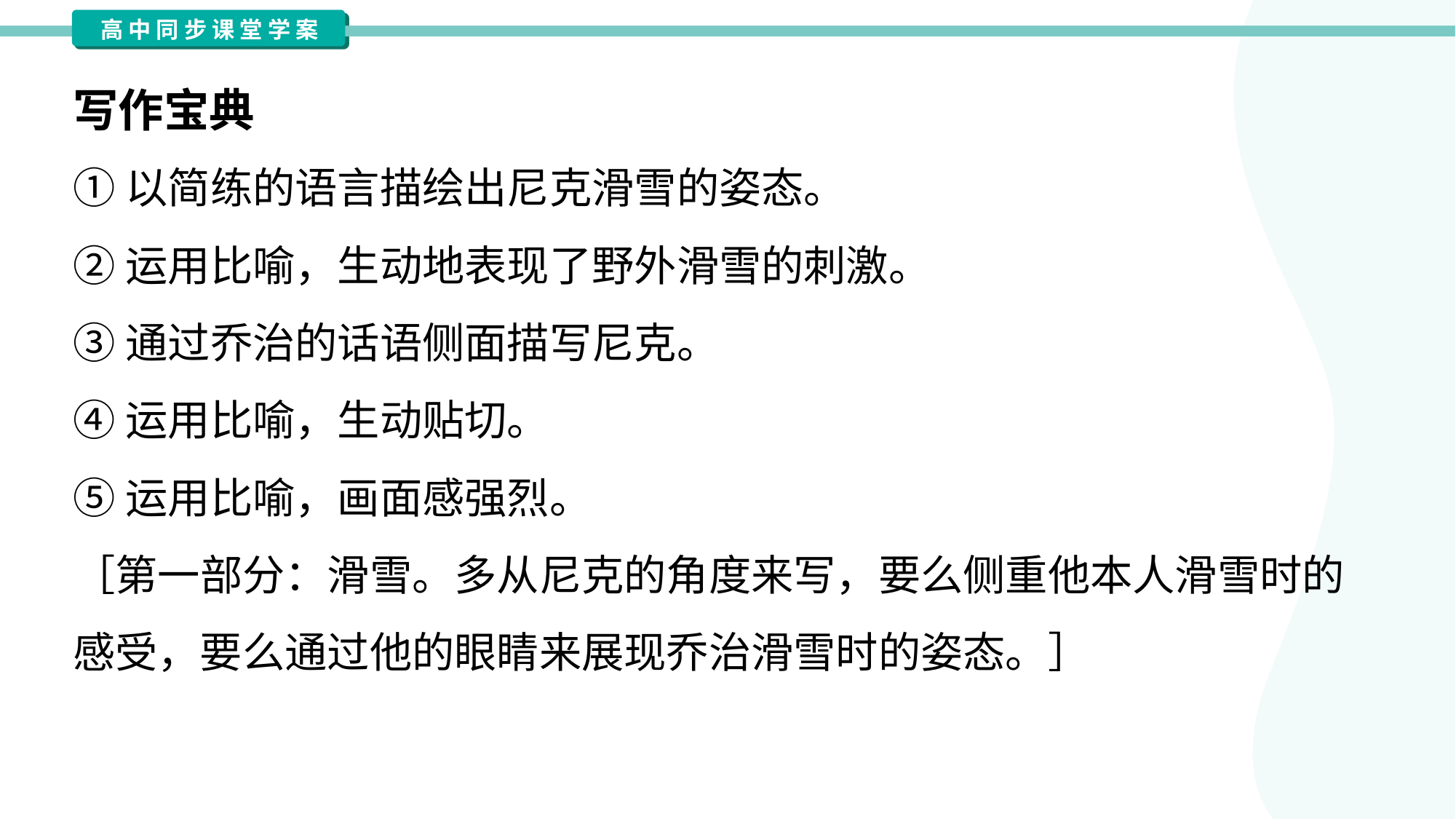

写作宝典
①以简练的语言描绘出尼克滑雪的姿态。
②运用比喻，生动地表现了野外滑雪的刺激。
③通过乔治的话语侧面描写尼克。
④运用比喻，生动贴切。
⑤运用比喻，画面感强烈。
［第一部分：滑雪。多从尼克的角度来写，要么侧重他本人滑雪时的
感受，要么通过他的眼睛来展现乔治滑雪时的姿态。］